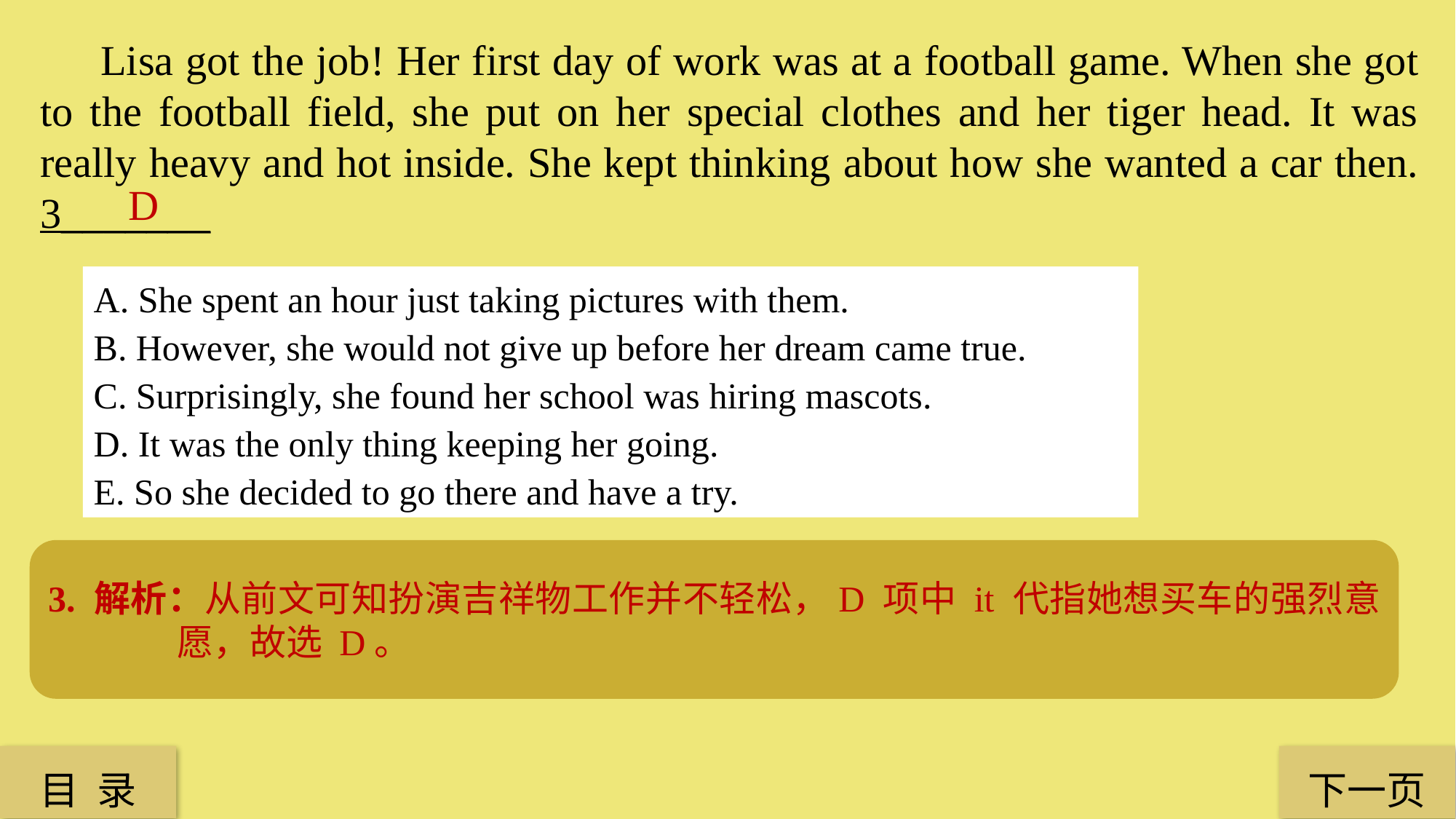

Lisa got the job! Her first day of work was at a football game. When she got to the football field, she put on her special clothes and her tiger head. It was really heavy and hot inside. She kept thinking about how she wanted a car then. 3_______
D
A. She spent an hour just taking pictures with them.
B. However, she would not give up before her dream came true.
C. Surprisingly, she found her school was hiring mascots.
D. It was the only thing keeping her going.
E. So she decided to go there and have a try.
3. 解析：从前文可知扮演吉祥物工作并不轻松，D 项中 it 代指她想买车的强烈意愿，故选 D。